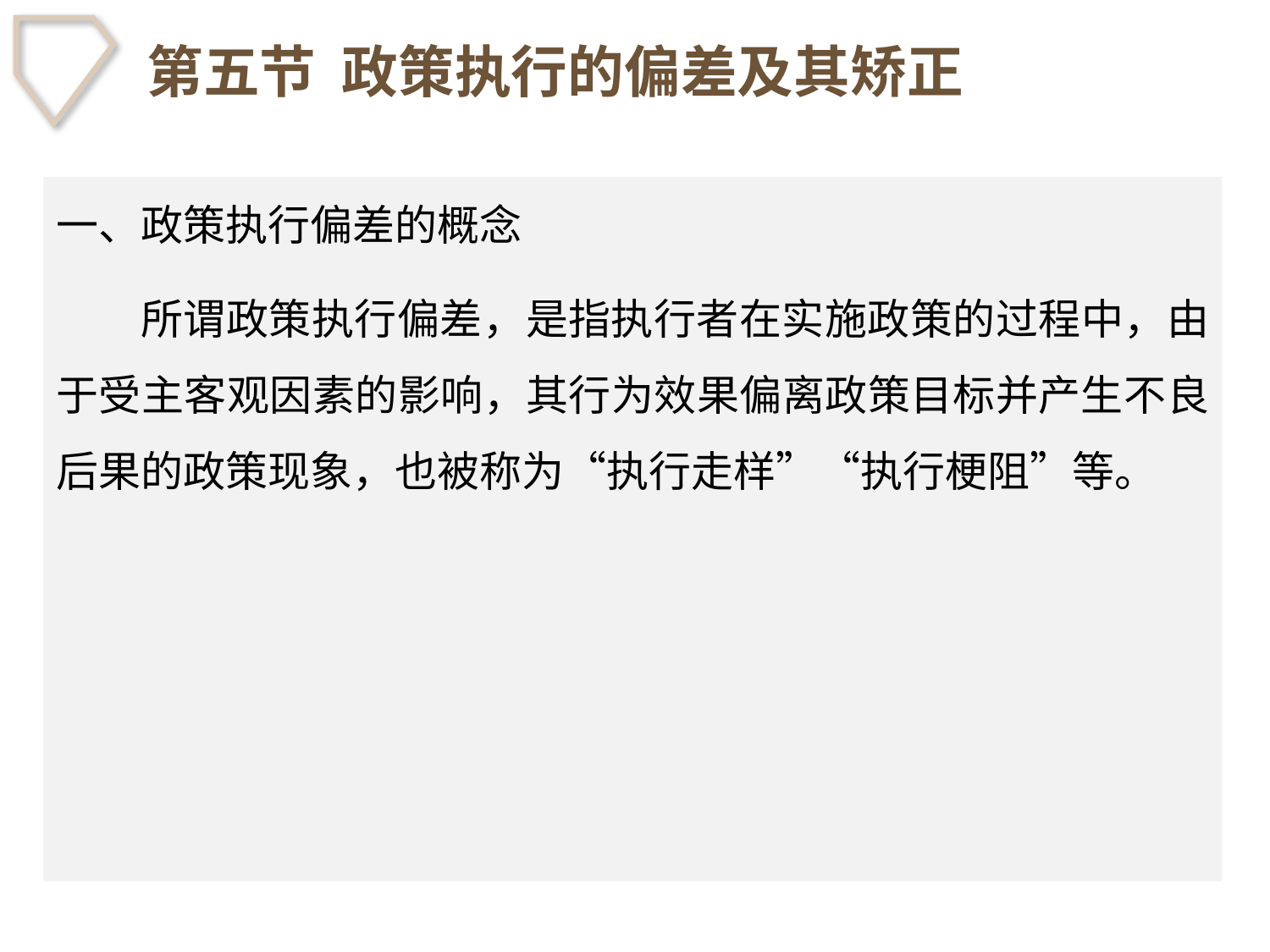

# 第五节  政策执行的偏差及其矫正
一、政策执行偏差的概念
所谓政策执行偏差，是指执行者在实施政策的过程中，由于受主客观因素的影响，其行为效果偏离政策目标并产生不良后果的政策现象，也被称为“执行走样”“执行梗阻”等。